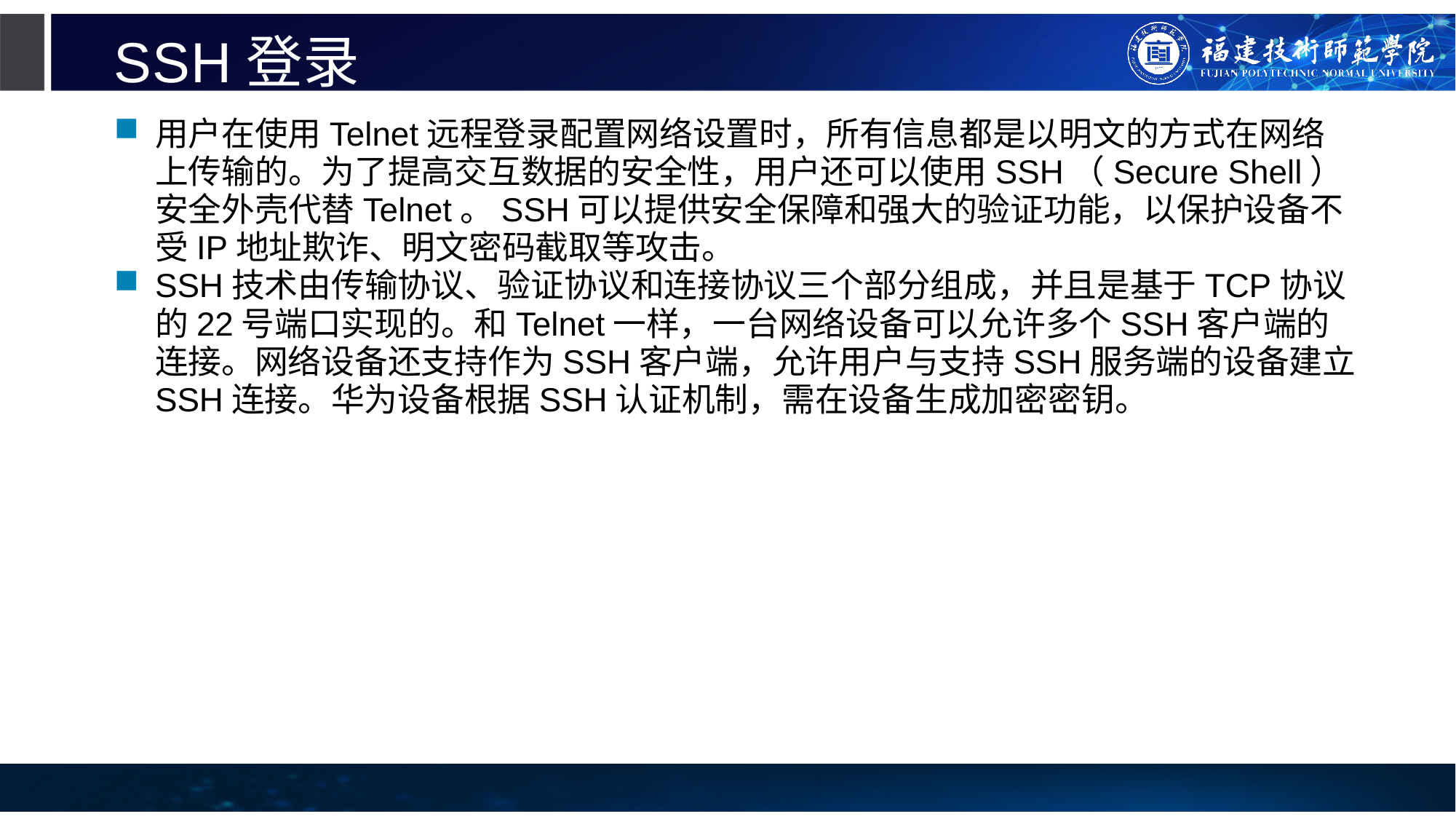

# SSH登录
用户在使用Telnet远程登录配置网络设置时，所有信息都是以明文的方式在网络上传输的。为了提高交互数据的安全性，用户还可以使用SSH（Secure Shell）安全外壳代替Telnet。SSH可以提供安全保障和强大的验证功能，以保护设备不受IP地址欺诈、明文密码截取等攻击。
SSH技术由传输协议、验证协议和连接协议三个部分组成，并且是基于TCP协议的22号端口实现的。和Telnet一样，一台网络设备可以允许多个SSH客户端的连接。网络设备还支持作为SSH客户端，允许用户与支持SSH服务端的设备建立SSH连接。华为设备根据SSH认证机制，需在设备生成加密密钥。